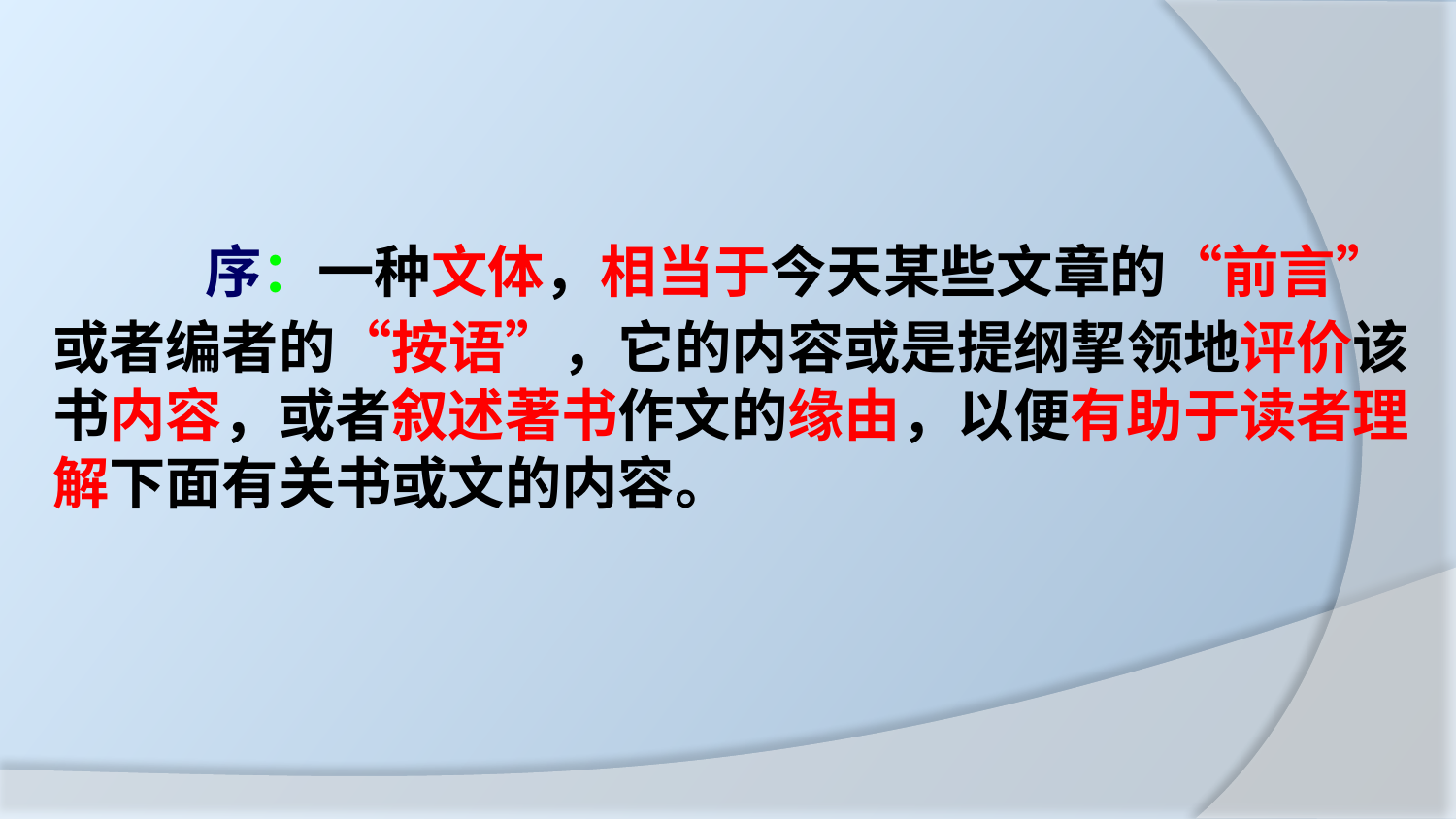

序：一种文体，相当于今天某些文章的“前言”或者编者的“按语”，它的内容或是提纲挈领地评价该书内容，或者叙述著书作文的缘由，以便有助于读者理解下面有关书或文的内容。